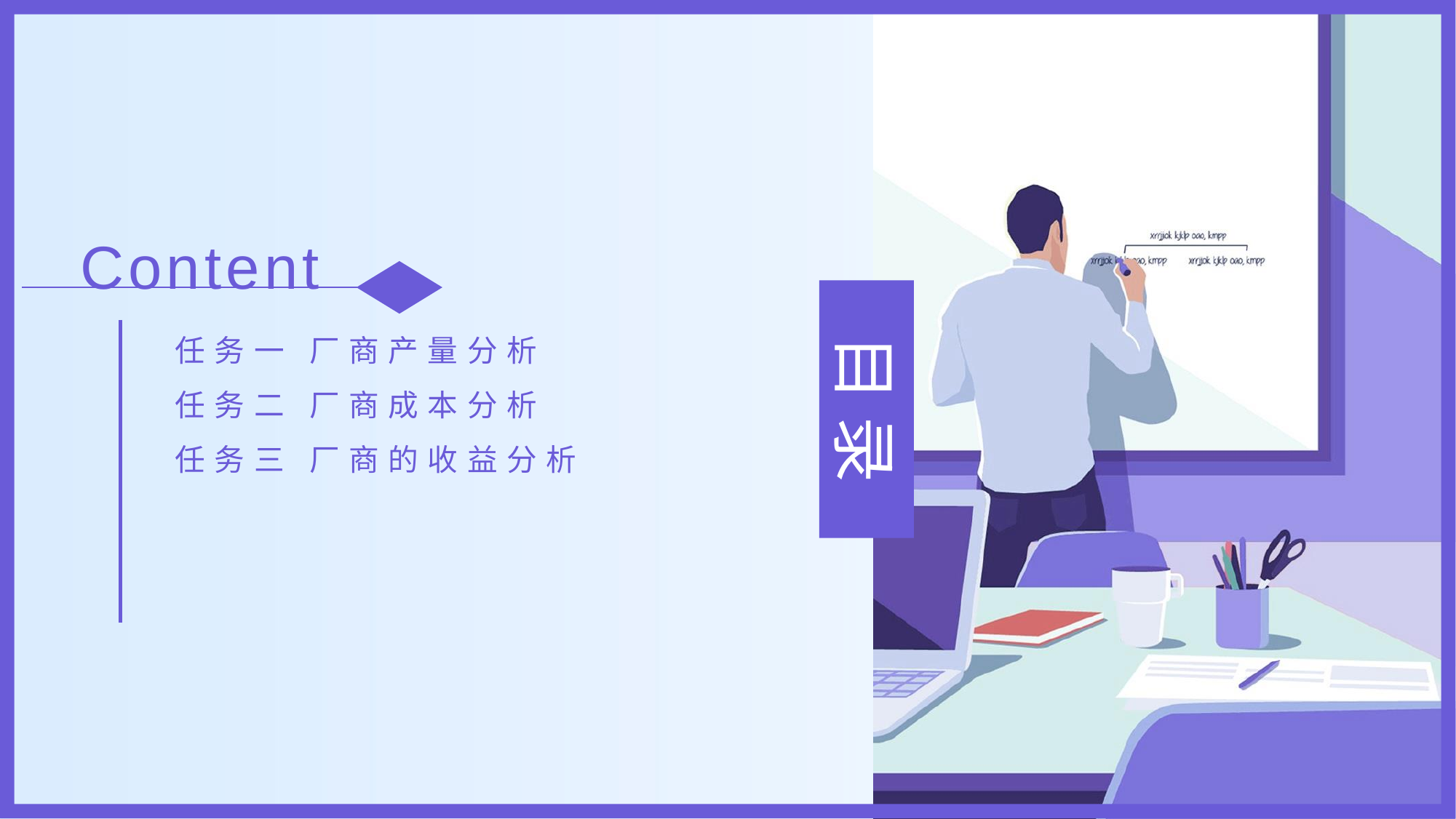

Content

任务一 厂商产量分析
任务二 厂商成本分析
任务三 厂商的收益分析
目 录